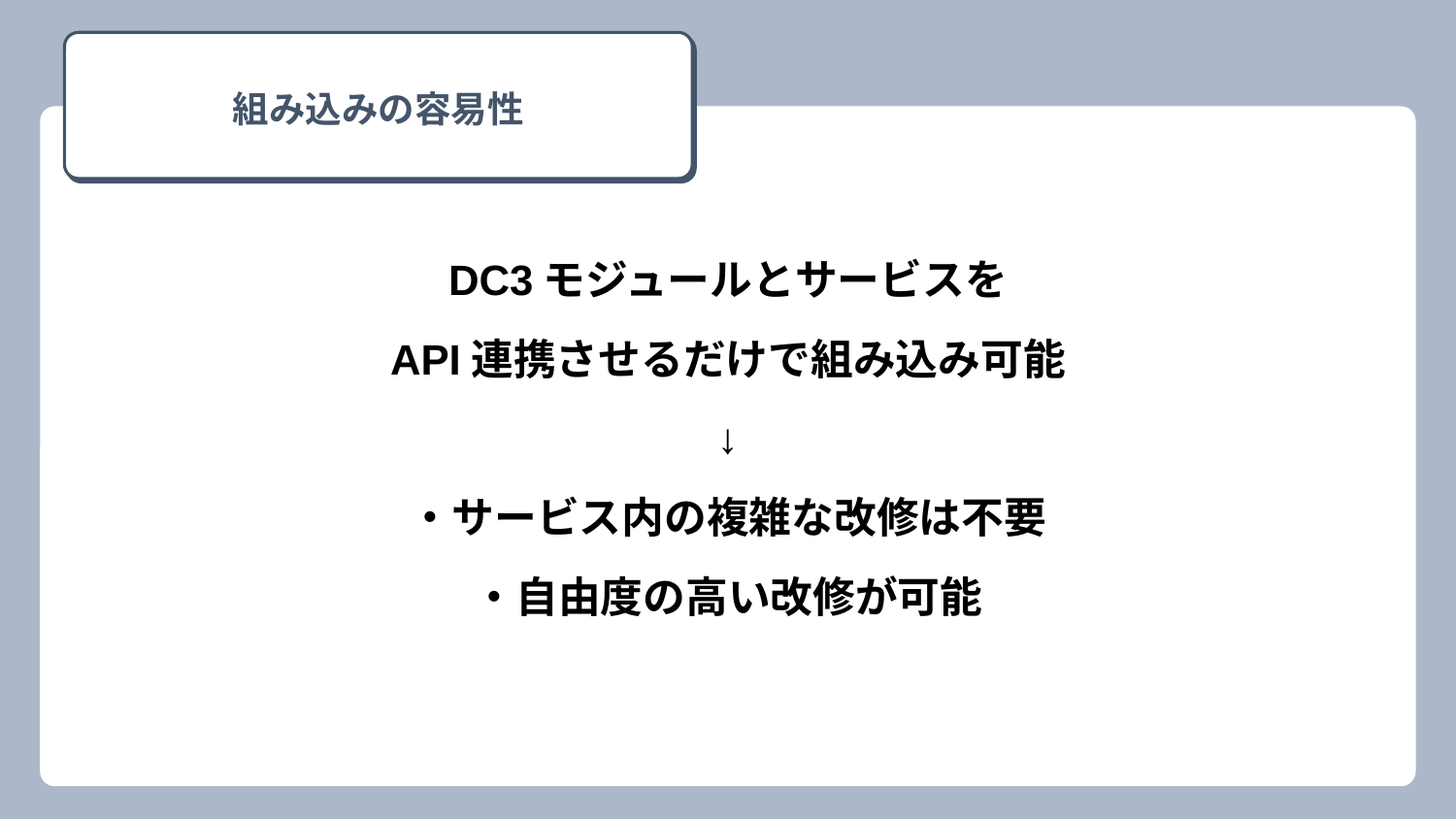

組み込みの容易性
DC3モジュールとサービスを
API連携させるだけで組み込み可能
↓
・サービス内の複雑な改修は不要
・自由度の高い改修が可能